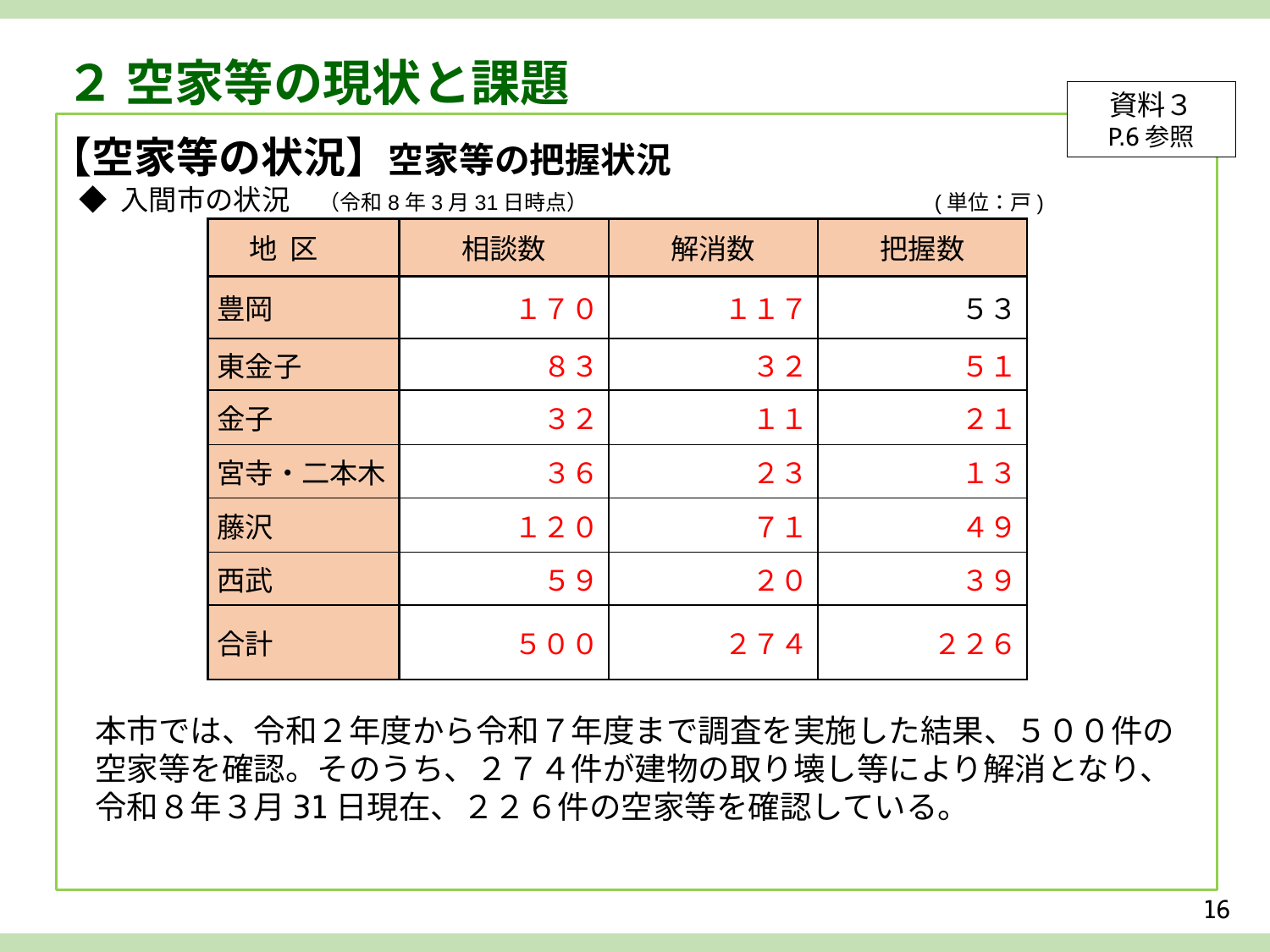

２ 空家等の現状と課題
資料３
P.6参照
【空家等の状況】空家等の把握状況

◆ 入間市の状況　（令和8年3月31日時点）　　　　　　　　　　　　　　　　(単位：戸)
| 地 区 | 相談数 | 解消数 | 把握数 |
| --- | --- | --- | --- |
| 豊岡 | １７０ | １１７ | ５３ |
| 東金子 | ８３ | ３２ | ５１ |
| 金子 | ３２ | １１ | ２１ |
| 宮寺・二本木 | ３６ | ２３ | １３ |
| 藤沢 | １２０ | ７１ | ４９ |
| 西武 | ５９ | ２０ | ３９ |
| 合計 | ５００ | ２７４ | ２２６ |

本市では、令和２年度から令和７年度まで調査を実施した結果、５００件の空家等を確認。そのうち、２７４件が建物の取り壊し等により解消となり、令和８年３月31日現在、２２６件の空家等を確認している。
16